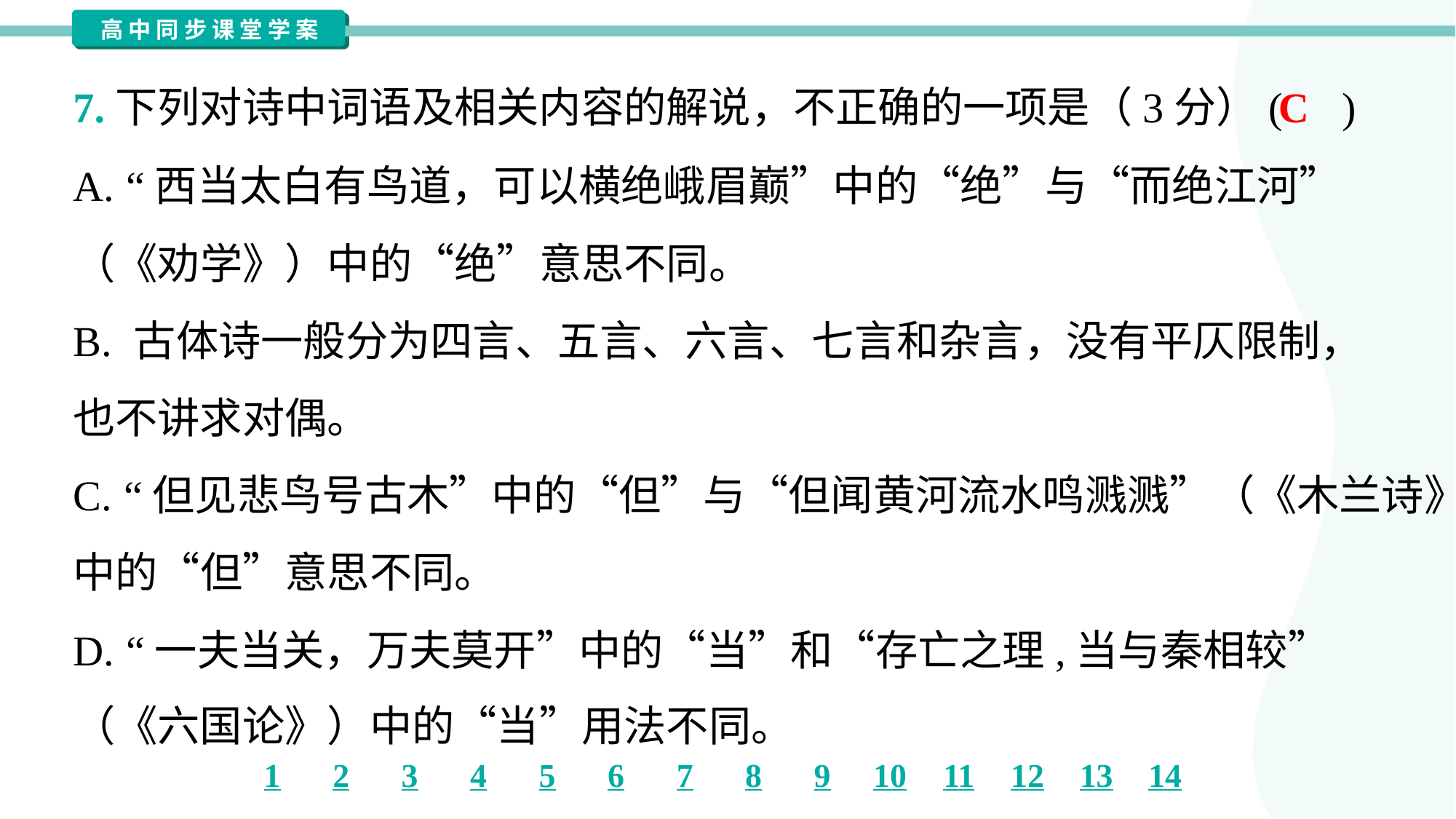

C
7.下列对诗中词语及相关内容的解说，不正确的一项是（3分）(     )
A. “西当太白有鸟道，可以横绝峨眉巅”中的“绝”与“而绝江河”
（《劝学》）中的“绝”意思不同。
B. 古体诗一般分为四言、五言、六言、七言和杂言，没有平仄限制，
也不讲求对偶。
C. “但见悲鸟号古木”中的“但”与“但闻黄河流水鸣溅溅”（《木兰诗》）
中的“但”意思不同。
D. “一夫当关，万夫莫开”中的“当”和“存亡之理,当与秦相较”
（《六国论》）中的“当”用法不同。